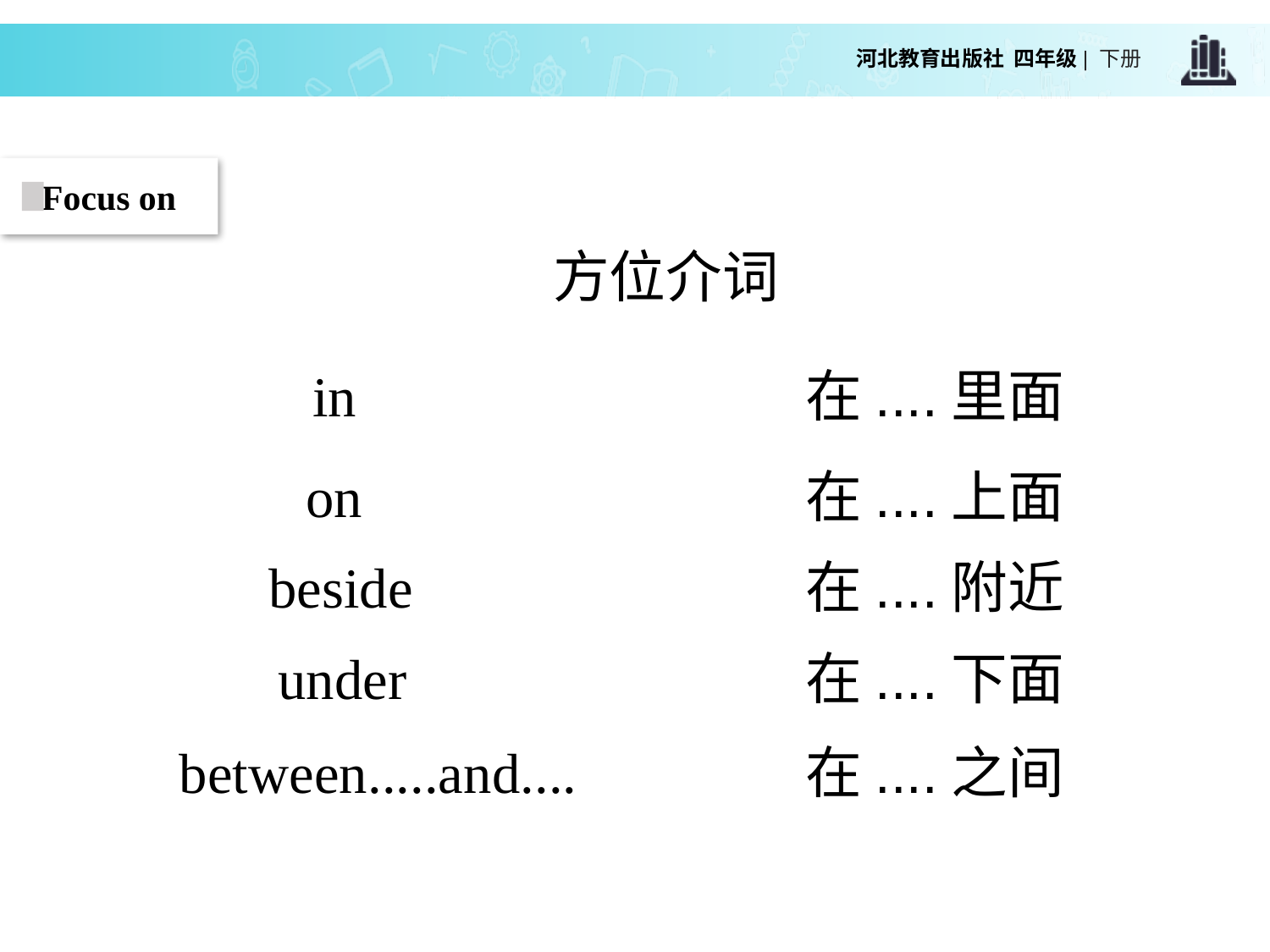

Focus on

方位介词
in
在....里面
on
在....上面
beside
在....附近
under
在....下面
between.....and....
在....之间